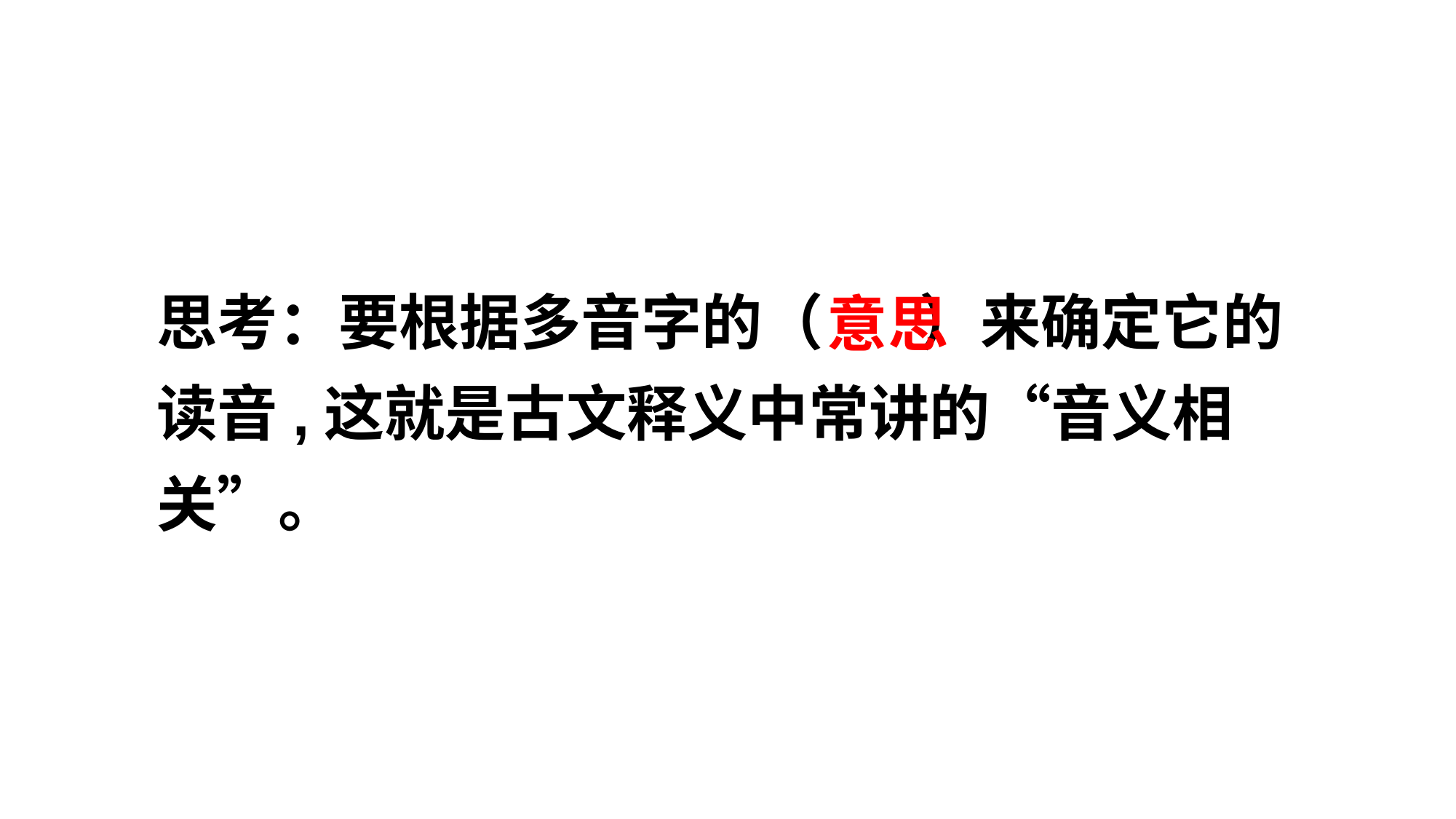

思考：要根据多音字的（       ）来确定它的读音,这就是古文释义中常讲的“音义相关”。
意思